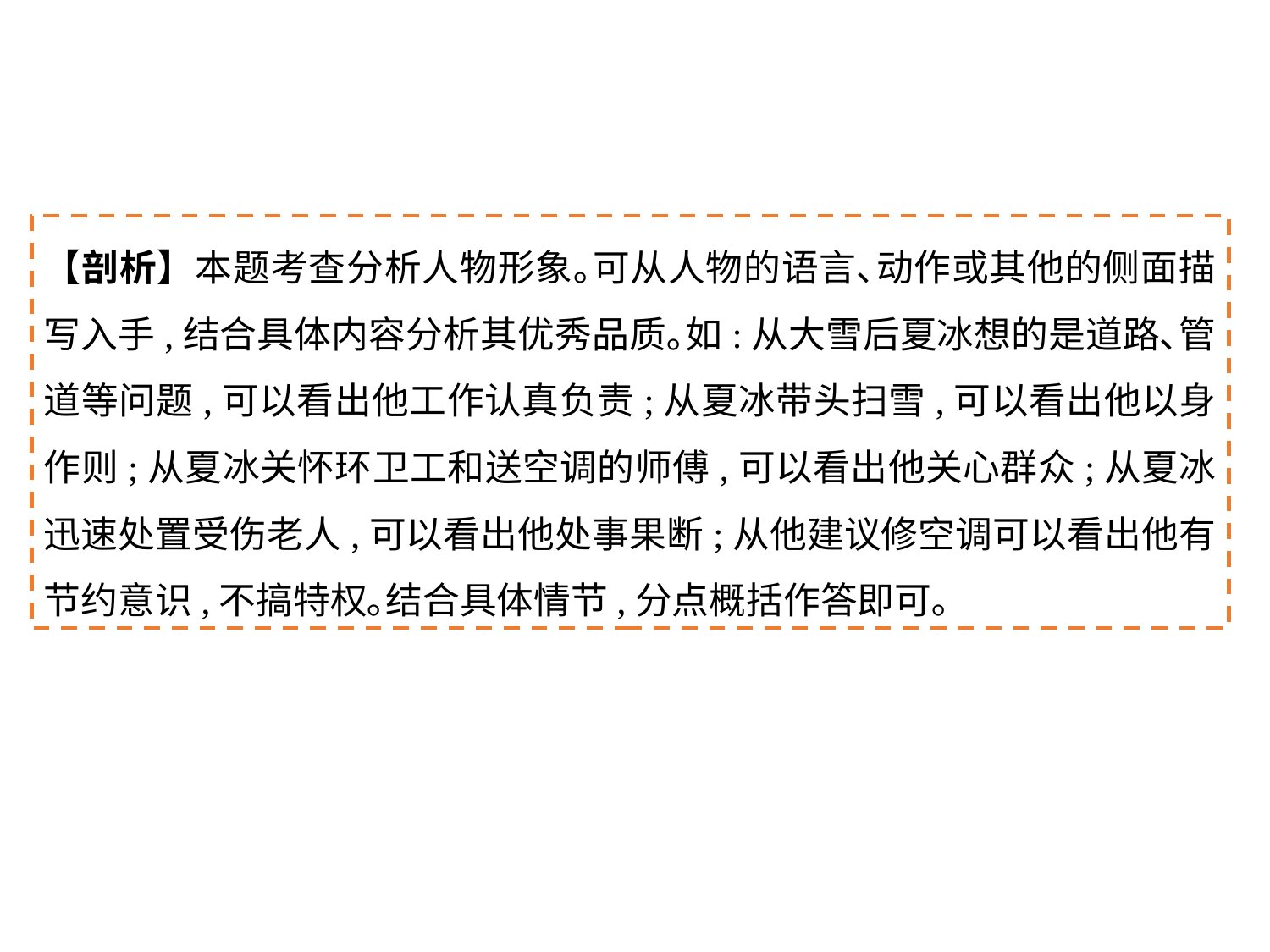

【剖析】本题考查分析人物形象｡可从人物的语言､动作或其他的侧面描写入手,结合具体内容分析其优秀品质｡如:从大雪后夏冰想的是道路､管道等问题,可以看出他工作认真负责;从夏冰带头扫雪,可以看出他以身作则;从夏冰关怀环卫工和送空调的师傅,可以看出他关心群众;从夏冰迅速处置受伤老人,可以看出他处事果断;从他建议修空调可以看出他有节约意识,不搞特权｡结合具体情节,分点概括作答即可｡